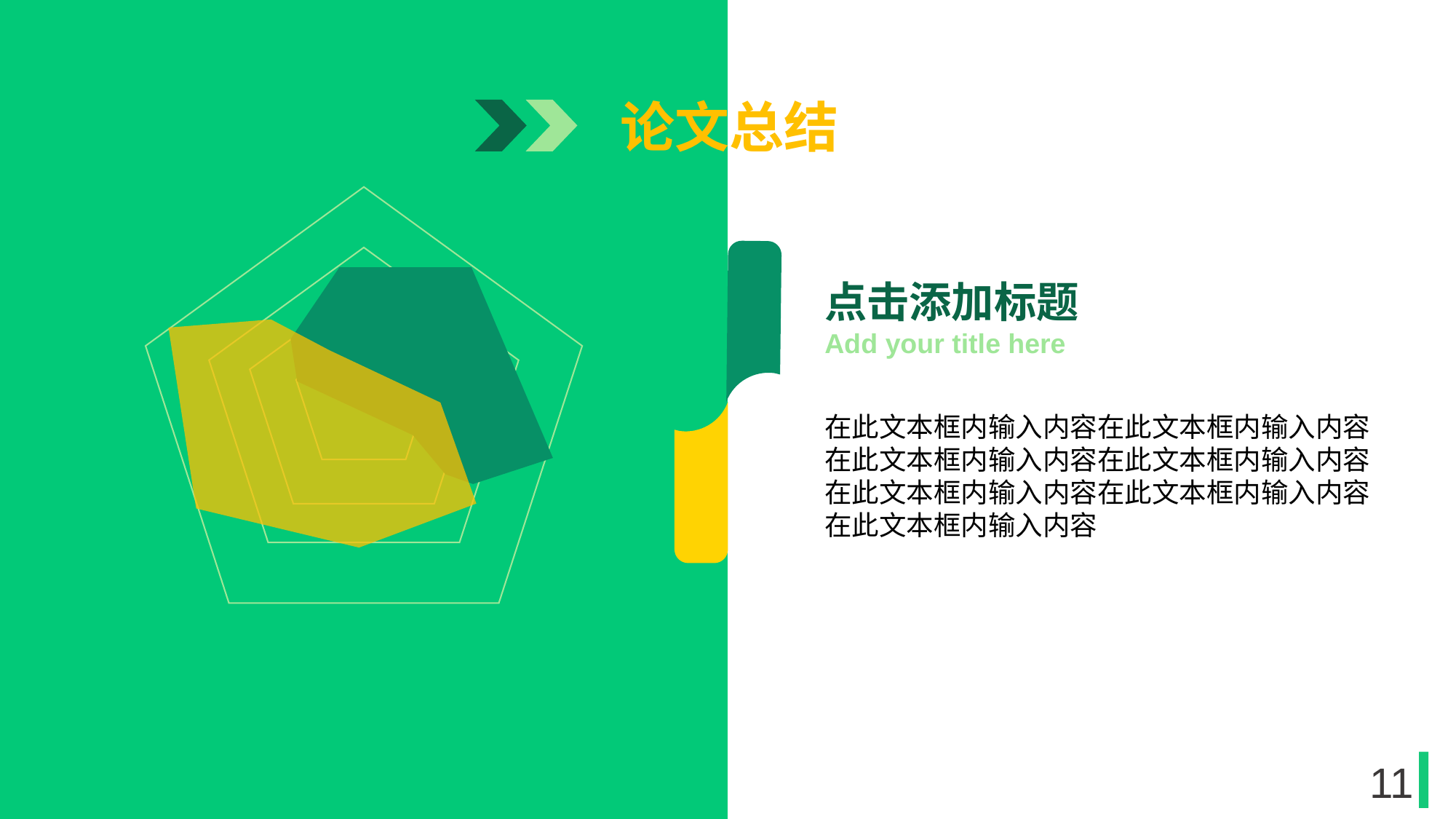

论文总结

点击添加标题
Add your title here

在此文本框内输入内容在此文本框内输入内容
在此文本框内输入内容在此文本框内输入内容
在此文本框内输入内容在此文本框内输入内容
在此文本框内输入内容

11